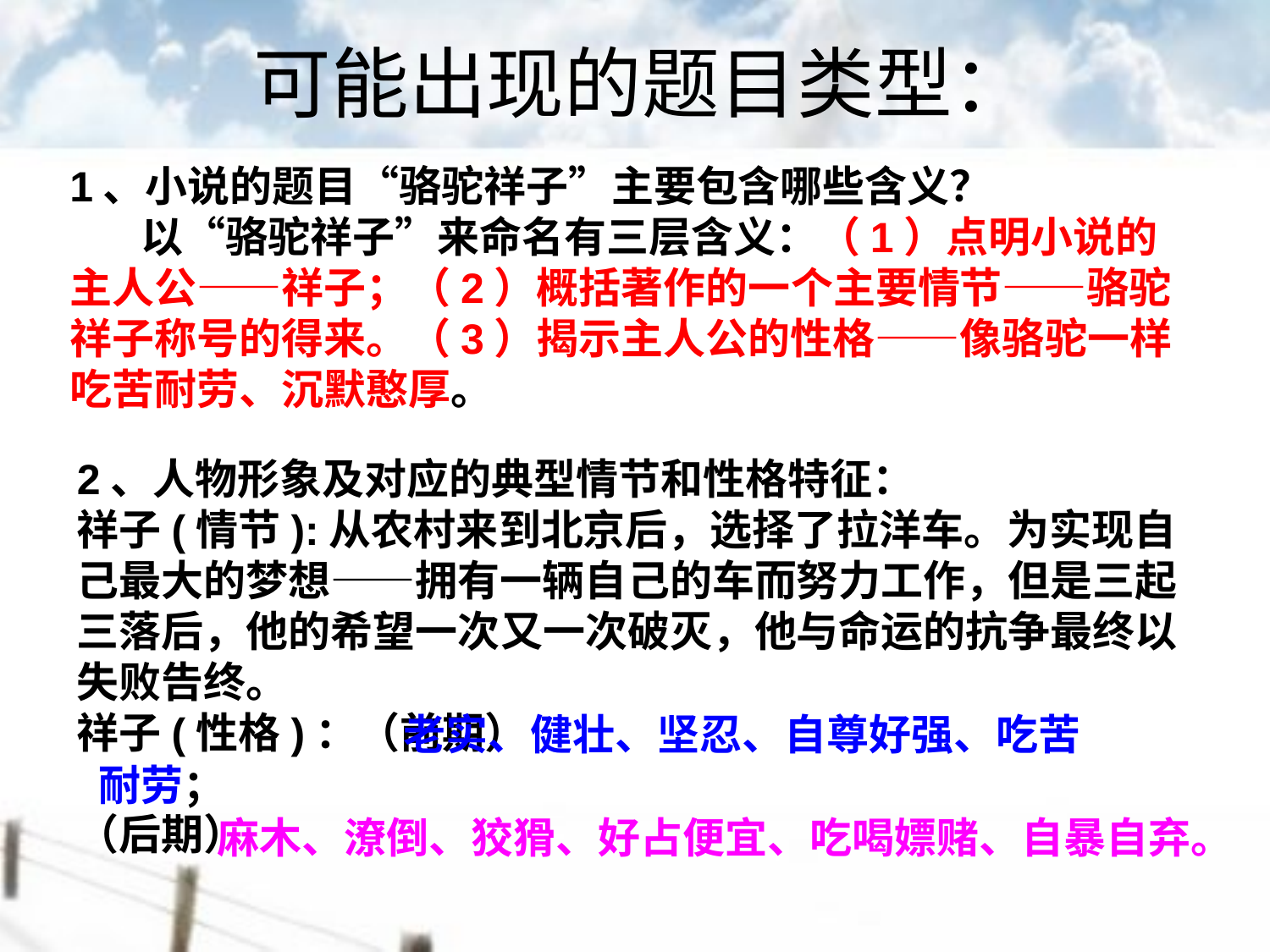

# 可能出现的题目类型：
1、小说的题目“骆驼祥子”主要包含哪些含义？
　   以“骆驼祥子”来命名有三层含义：（1）点明小说的主人公——祥子；（2）概括著作的一个主要情节——骆驼祥子称号的得来。（3）揭示主人公的性格——像骆驼一样吃苦耐劳、沉默憨厚。
2、人物形象及对应的典型情节和性格特征：
祥子(情节):从农村来到北京后，选择了拉洋车。为实现自己最大的梦想——拥有一辆自己的车而努力工作，但是三起三落后，他的希望一次又一次破灭，他与命运的抗争最终以失败告终。
祥子(性格)：（前期）

（后期）
                               老实、健壮、坚忍、自尊好强、吃苦
耐劳；
             麻木、潦倒、狡猾、好占便宜、吃喝嫖赌、自暴自弃。